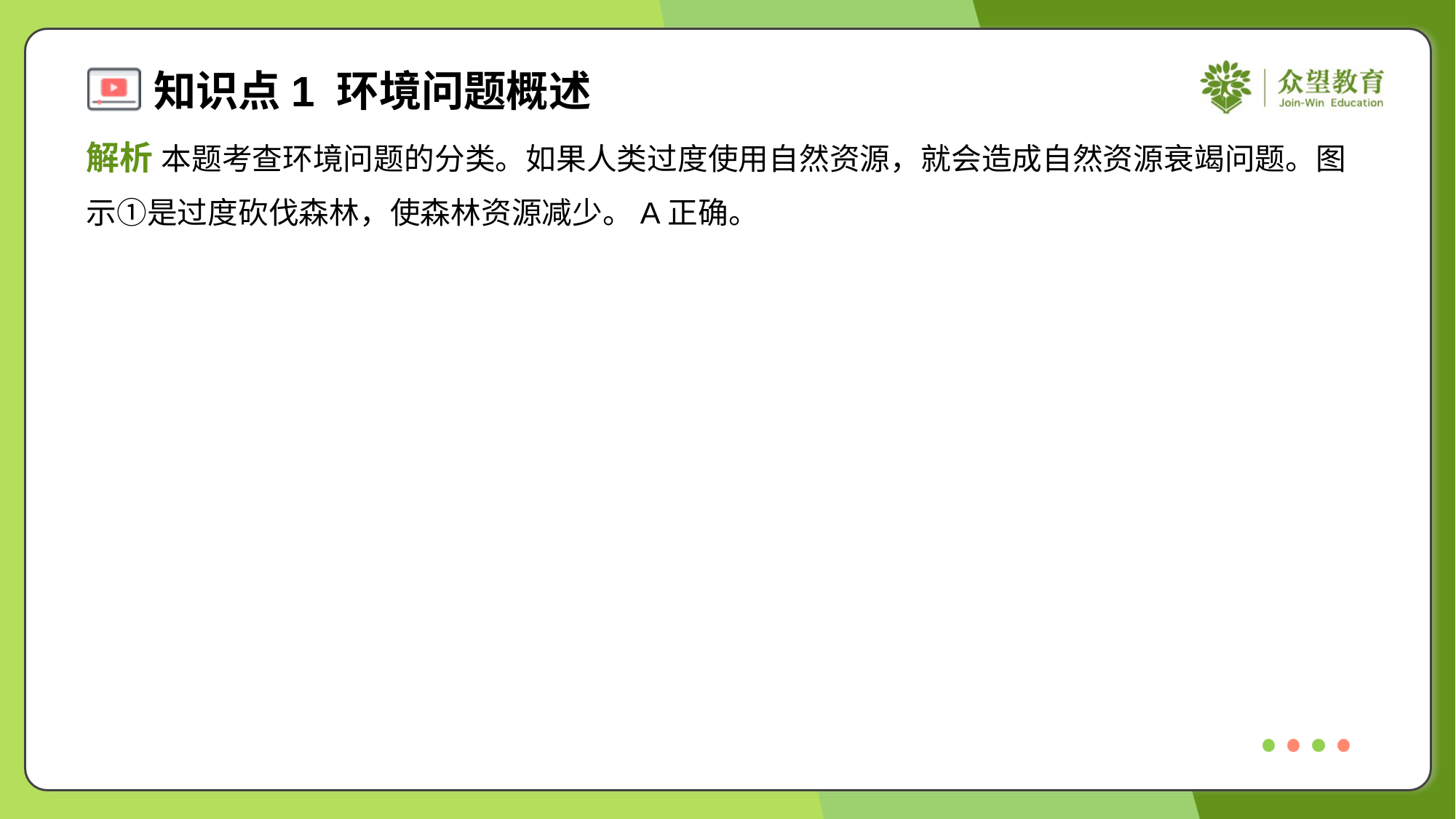

解析 本题考查环境问题的分类。如果人类过度使用自然资源，就会造成自然资源衰竭问题。图
示①是过度砍伐森林，使森林资源减少。A正确。